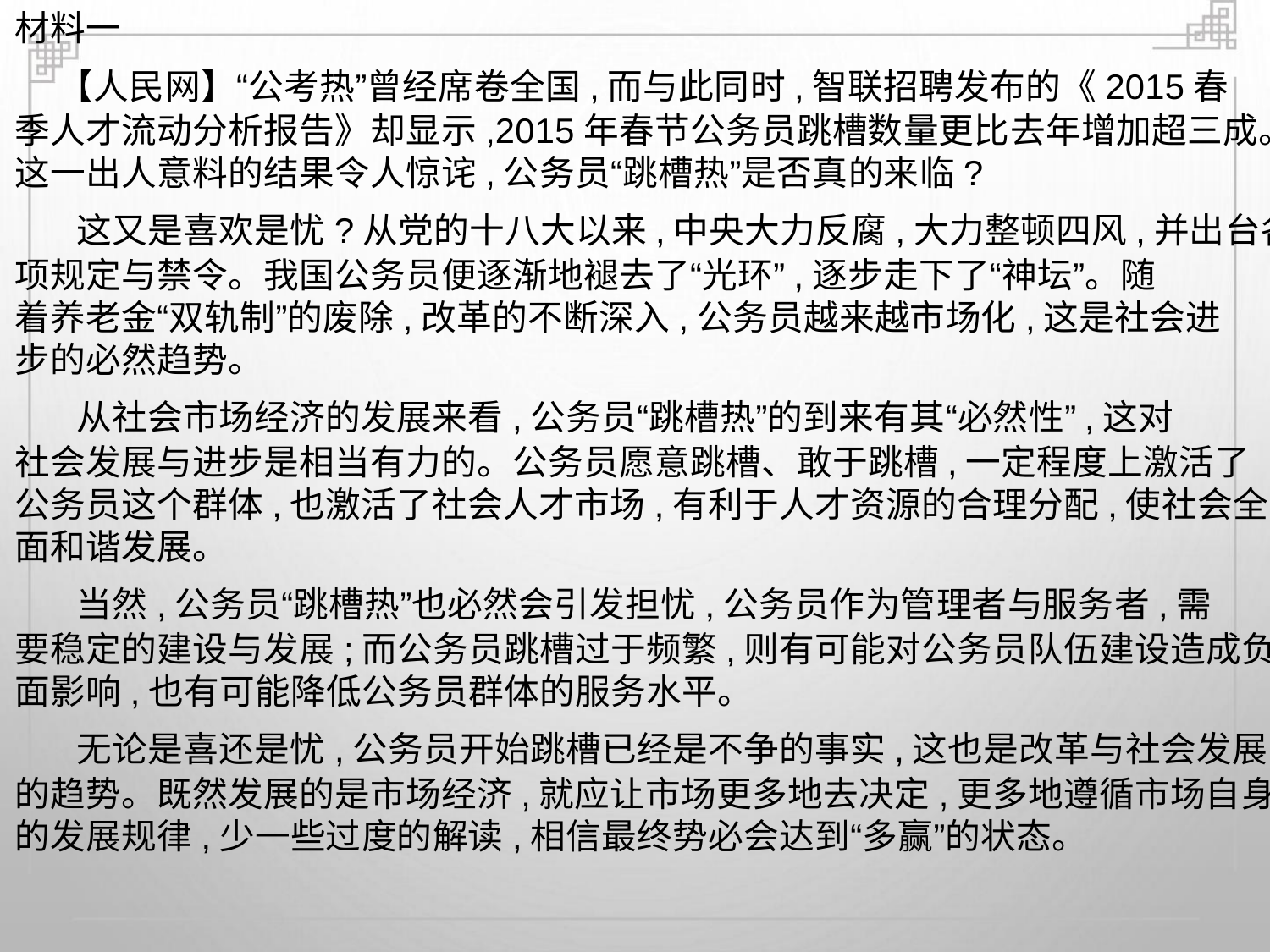

材料一
【人民网】“公考热”曾经席卷全国,而与此同时,智联招聘发布的《2015春
季人才流动分析报告》却显示,2015年春节公务员跳槽数量更比去年增加超三成。
这一出人意料的结果令人惊诧,公务员“跳槽热”是否真的来临?
这又是喜欢是忧?从党的十八大以来,中央大力反腐,大力整顿四风,并出台各
项规定与禁令。我国公务员便逐渐地褪去了“光环”,逐步走下了“神坛”。随
着养老金“双轨制”的废除,改革的不断深入,公务员越来越市场化,这是社会进
步的必然趋势。
从社会市场经济的发展来看,公务员“跳槽热”的到来有其“必然性”,这对
社会发展与进步是相当有力的。公务员愿意跳槽、敢于跳槽,一定程度上激活了
公务员这个群体,也激活了社会人才市场,有利于人才资源的合理分配,使社会全
面和谐发展。
当然,公务员“跳槽热”也必然会引发担忧,公务员作为管理者与服务者,需
要稳定的建设与发展;而公务员跳槽过于频繁,则有可能对公务员队伍建设造成负
面影响,也有可能降低公务员群体的服务水平。
无论是喜还是忧,公务员开始跳槽已经是不争的事实,这也是改革与社会发展
的趋势。既然发展的是市场经济,就应让市场更多地去决定,更多地遵循市场自身
的发展规律,少一些过度的解读,相信最终势必会达到“多赢”的状态。